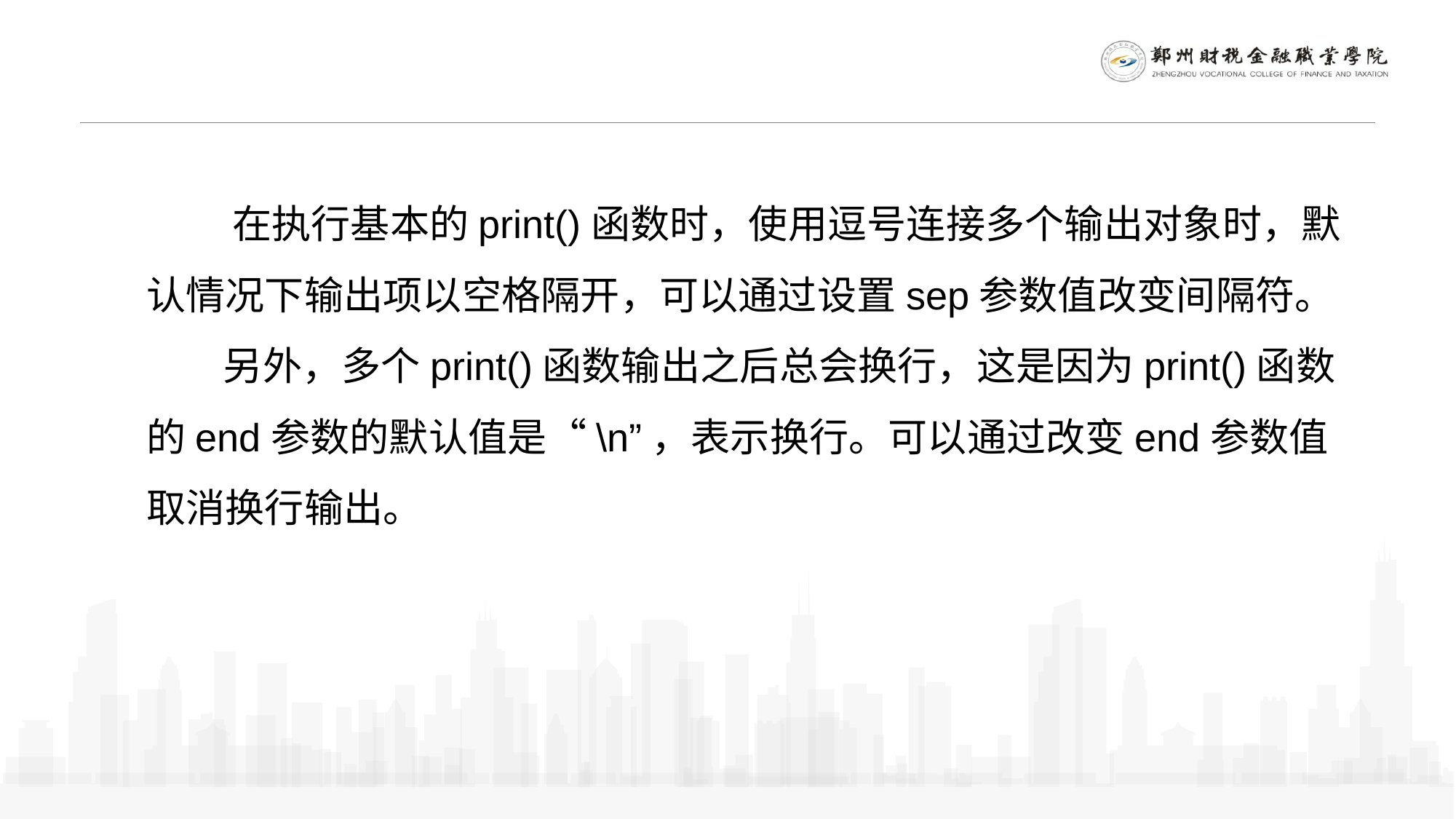

在执行基本的print()函数时，使用逗号连接多个输出对象时，默认情况下输出项以空格隔开，可以通过设置sep参数值改变间隔符。
    另外，多个print()函数输出之后总会换行，这是因为print()函数的end参数的默认值是“\n”，表示换行。可以通过改变end参数值取消换行输出。